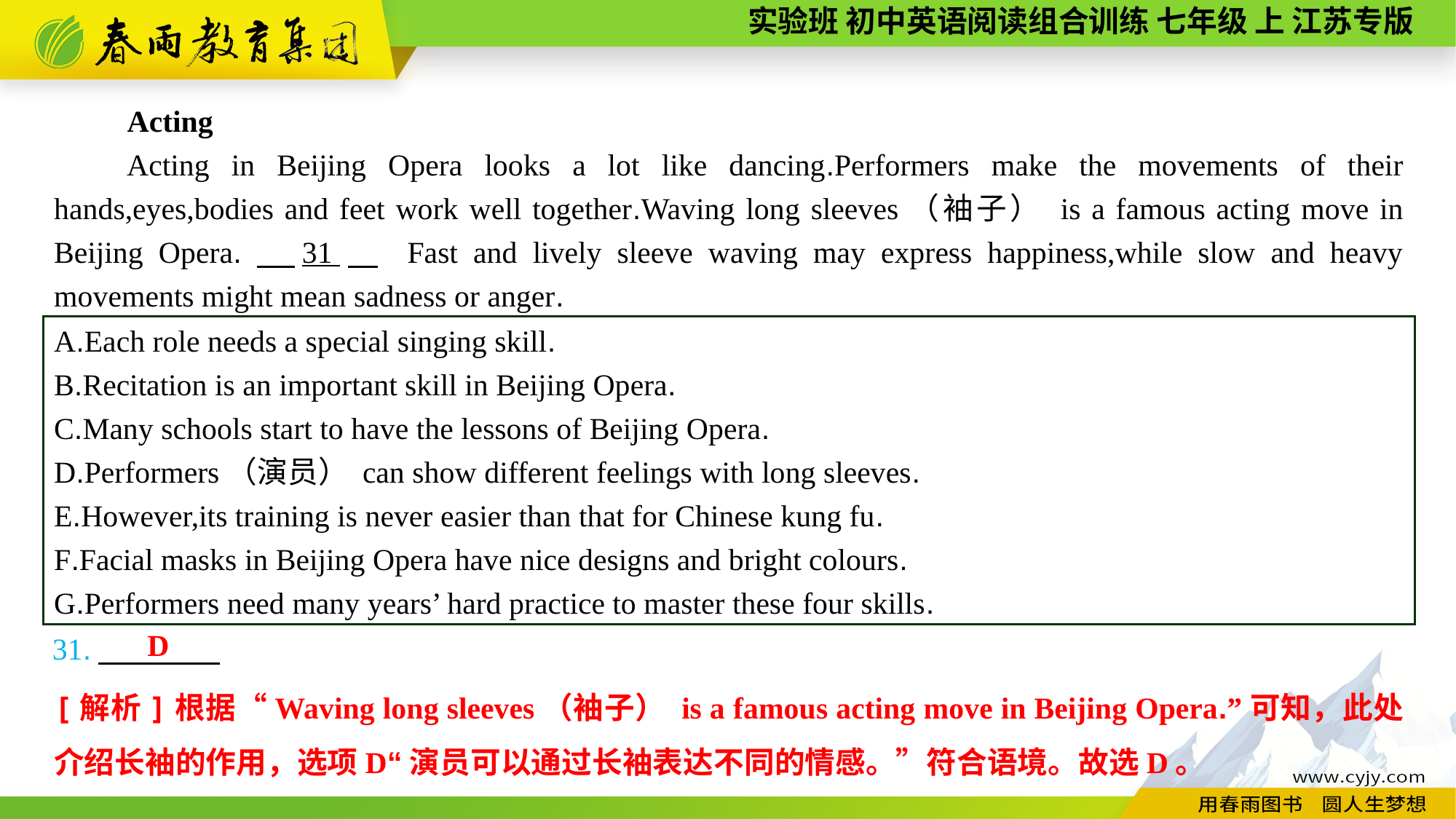

Acting
Acting in Beijing Opera looks a lot like dancing.Performers make the movements of their hands,eyes,bodies and feet work well together.Waving long sleeves（袖子） is a famous acting move in Beijing Opera.　31　 Fast and lively sleeve waving may express happiness,while slow and heavy movements might mean sadness or anger.
A.Each role needs a special singing skill.
B.Recitation is an important skill in Beijing Opera.
C.Many schools start to have the lessons of Beijing Opera.
D.Performers（演员） can show different feelings with long sleeves.
E.However,its training is never easier than that for Chinese kung fu.
F.Facial masks in Beijing Opera have nice designs and bright colours.
G.Performers need many years’ hard practice to master these four skills.

D
31.
[解析]根据“Waving long sleeves（袖子） is a famous acting move in Beijing Opera.”可知，此处介绍长袖的作用，选项D“演员可以通过长袖表达不同的情感。”符合语境。故选D。